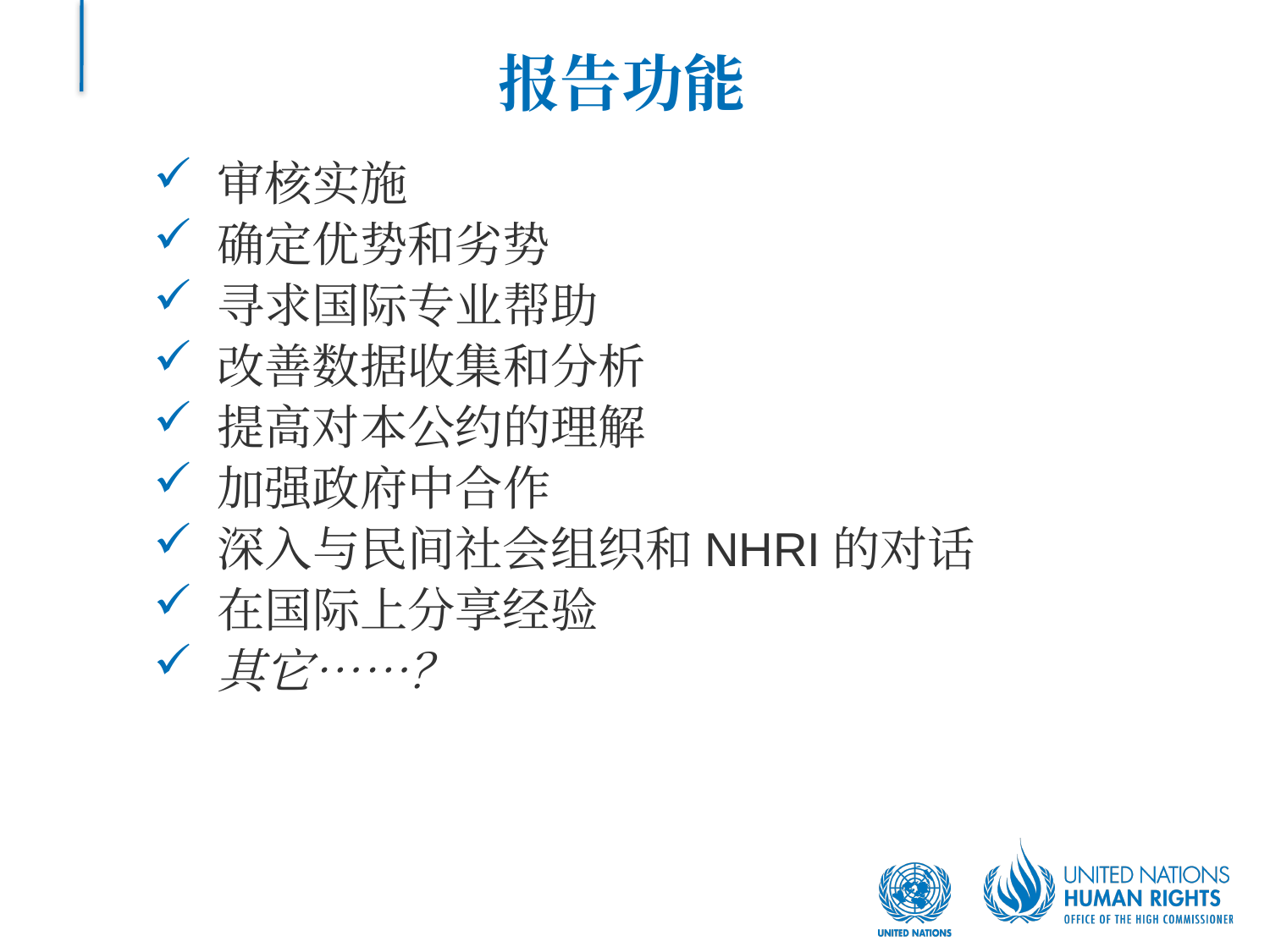

# 报告功能
审核实施
确定优势和劣势
寻求国际专业帮助
改善数据收集和分析
提高对本公约的理解
加强政府中合作
深入与民间社会组织和NHRI的对话
在国际上分享经验
其它……？